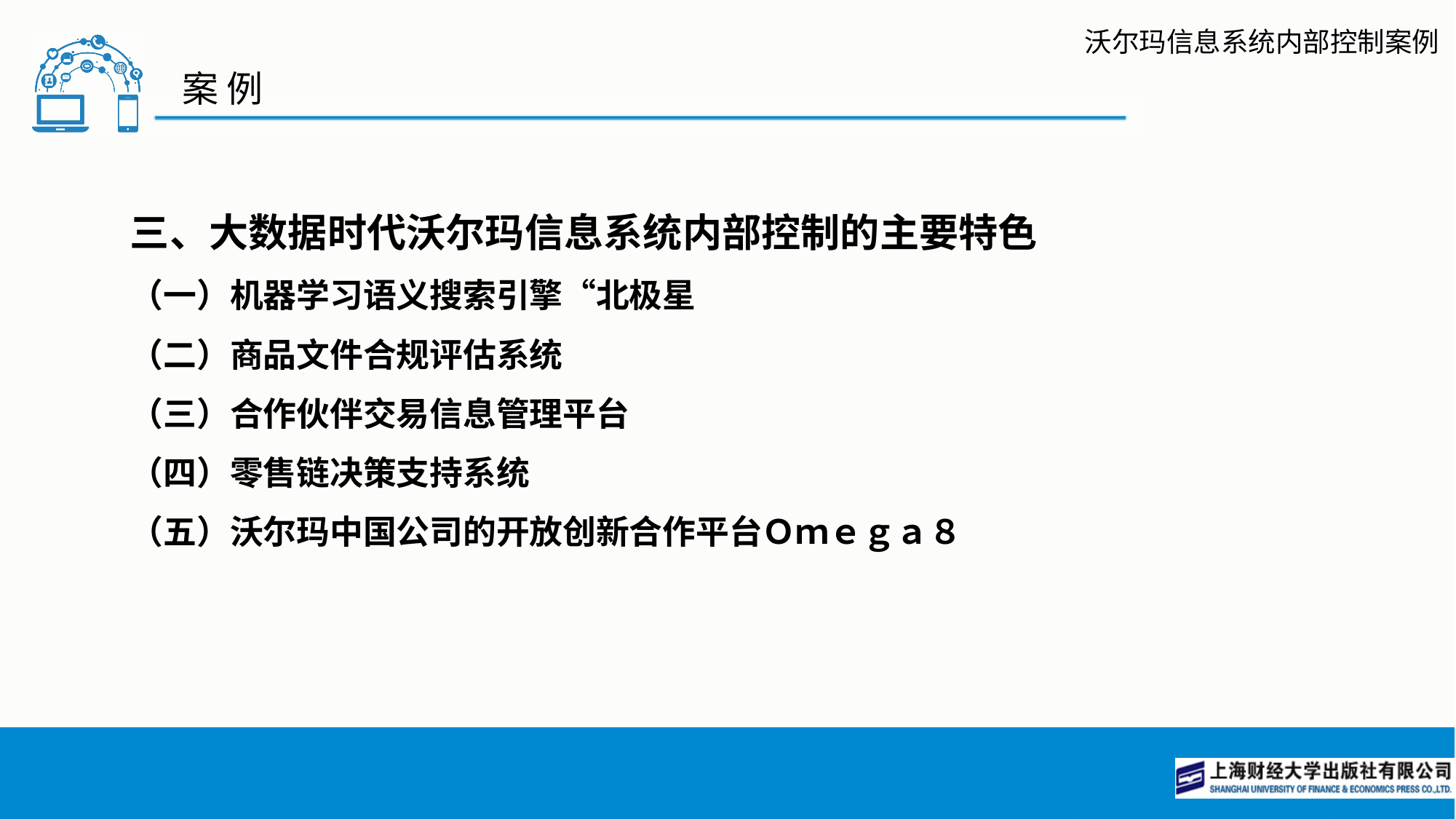

沃尔玛信息系统内部控制案例
# 案 例
三、大数据时代沃尔玛信息系统内部控制的主要特色
（一）机器学习语义搜索引擎“北极星
（二）商品文件合规评估系统
（三）合作伙伴交易信息管理平台
（四）零售链决策支持系统
（五）沃尔玛中国公司的开放创新合作平台Ｏｍｅｇａ８